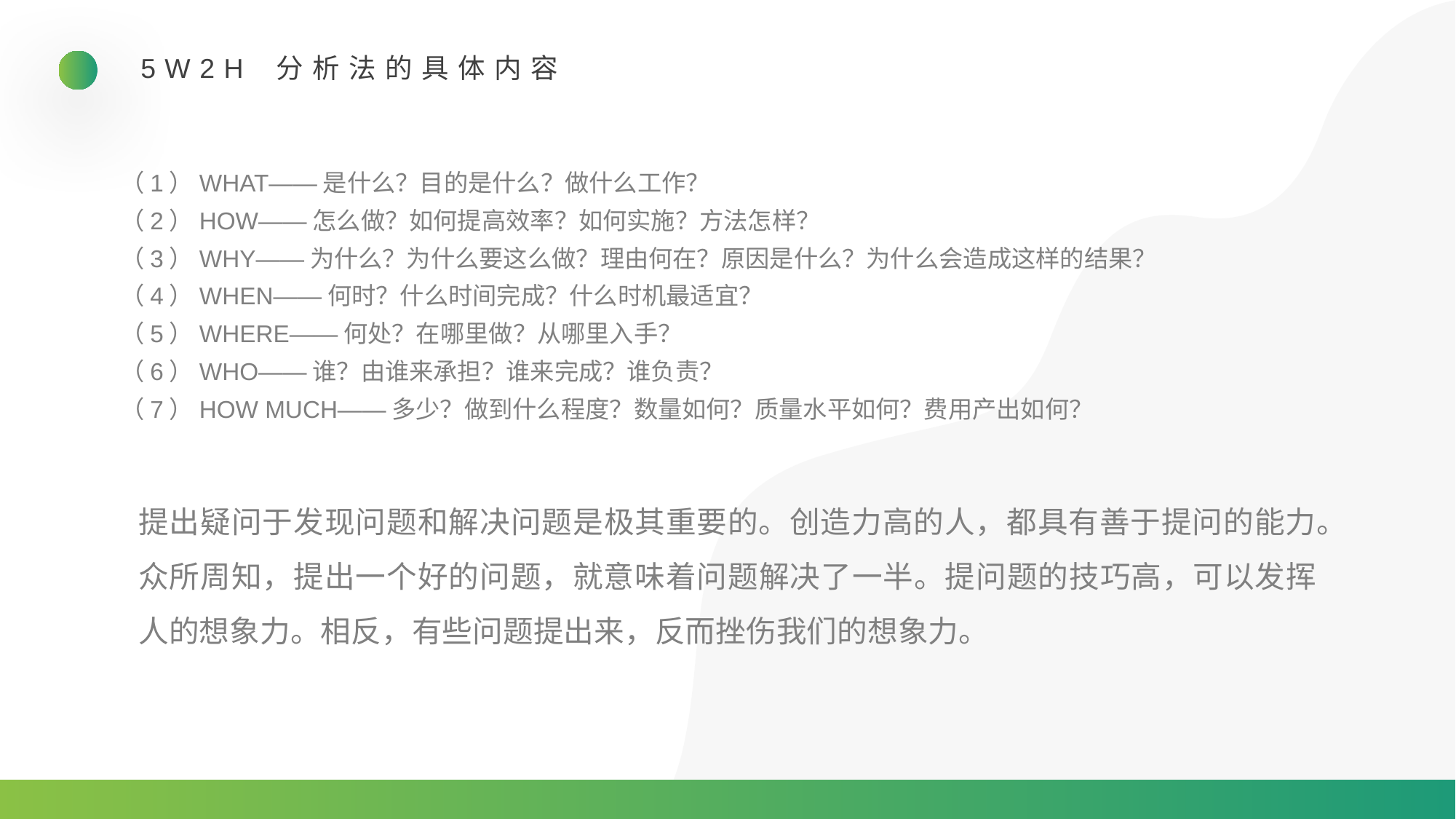

5W2H 分析法的具体内容
（1）WHAT——是什么？目的是什么？做什么工作？
（2）HOW——怎么做？如何提高效率？如何实施？方法怎样？
（3）WHY——为什么？为什么要这么做？理由何在？原因是什么？为什么会造成这样的结果？
（4）WHEN——何时？什么时间完成？什么时机最适宜？
（5）WHERE——何处？在哪里做？从哪里入手？
（6）WHO——谁？由谁来承担？谁来完成？谁负责？
（7）HOW MUCH——多少？做到什么程度？数量如何？质量水平如何？费用产出如何？
提出疑问于发现问题和解决问题是极其重要的。创造力高的人，都具有善于提问的能力。众所周知，提出一个好的问题，就意味着问题解决了一半。提问题的技巧高，可以发挥人的想象力。相反，有些问题提出来，反而挫伤我们的想象力。